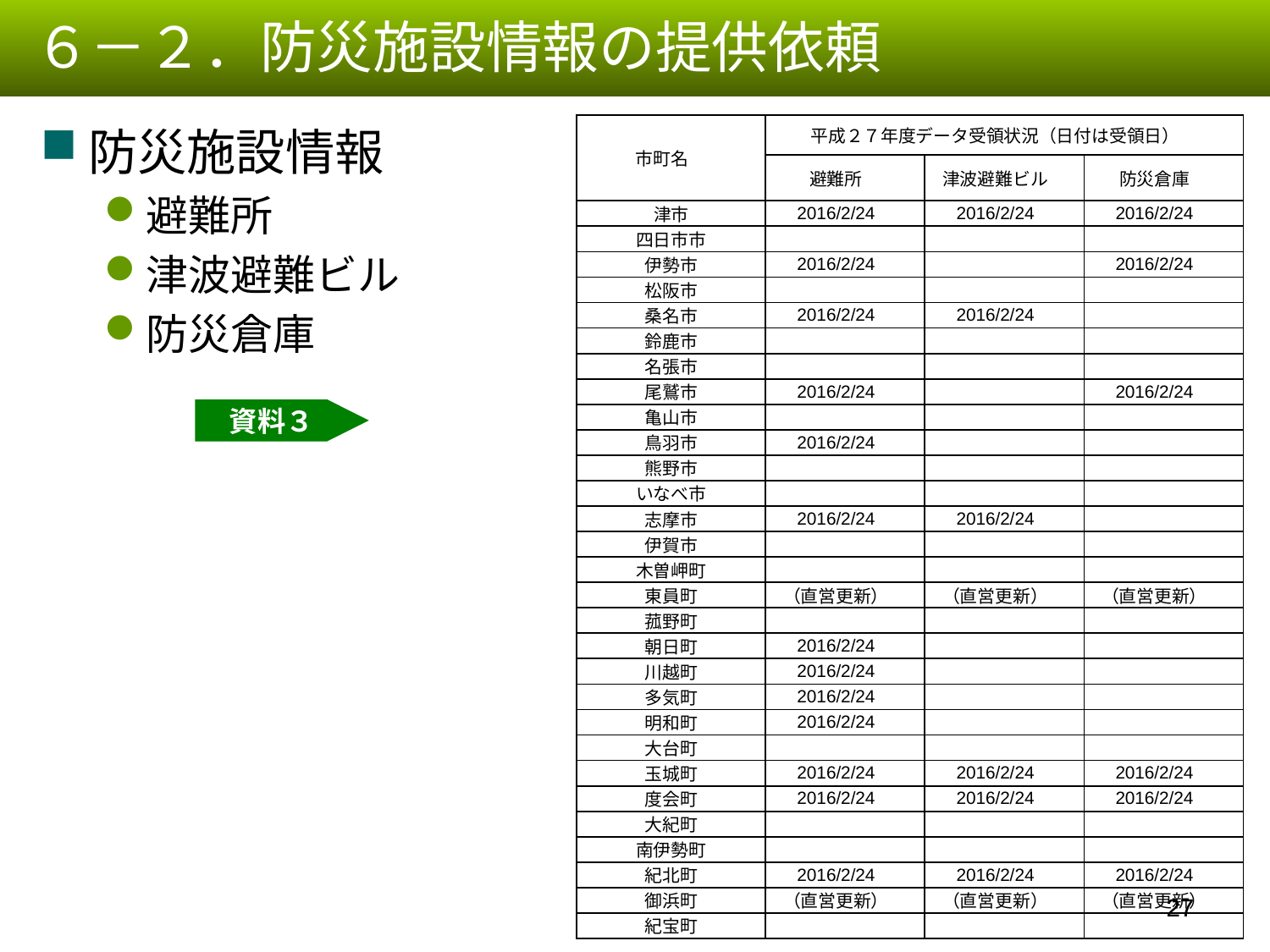

６－２．防災施設情報の提供依頼
| 市町名 | 平成２７年度データ受領状況（日付は受領日） |  |  |
| --- | --- | --- | --- |
|  | 避難所 | 津波避難ビル | 防災倉庫 |
| 津市 | 2016/2/24 | 2016/2/24 | 2016/2/24 |
| 四日市市 |  |  |  |
| 伊勢市 | 2016/2/24 |  | 2016/2/24 |
| 松阪市 |  |  |  |
| 桑名市 | 2016/2/24 | 2016/2/24 |  |
| 鈴鹿市 |  |  |  |
| 名張市 |  |  |  |
| 尾鷲市 | 2016/2/24 |  | 2016/2/24 |
| 亀山市 |  |  |  |
| 鳥羽市 | 2016/2/24 |  |  |
| 熊野市 |  |  |  |
| いなべ市 |  |  |  |
| 志摩市 | 2016/2/24 | 2016/2/24 |  |
| 伊賀市 |  |  |  |
| 木曽岬町 |  |  |  |
| 東員町 | （直営更新） | （直営更新） | （直営更新） |
| 菰野町 |  |  |  |
| 朝日町 | 2016/2/24 |  |  |
| 川越町 | 2016/2/24 |  |  |
| 多気町 | 2016/2/24 |  |  |
| 明和町 | 2016/2/24 |  |  |
| 大台町 |  |  |  |
| 玉城町 | 2016/2/24 | 2016/2/24 | 2016/2/24 |
| 度会町 | 2016/2/24 | 2016/2/24 | 2016/2/24 |
| 大紀町 |  |  |  |
| 南伊勢町 |  |  |  |
| 紀北町 | 2016/2/24 | 2016/2/24 | 2016/2/24 |
| 御浜町 | （直営更新） | （直営更新） | （直営更新） |
| 紀宝町 |  |  |  |
防災施設情報
避難所
津波避難ビル
防災倉庫
資料３
27
27